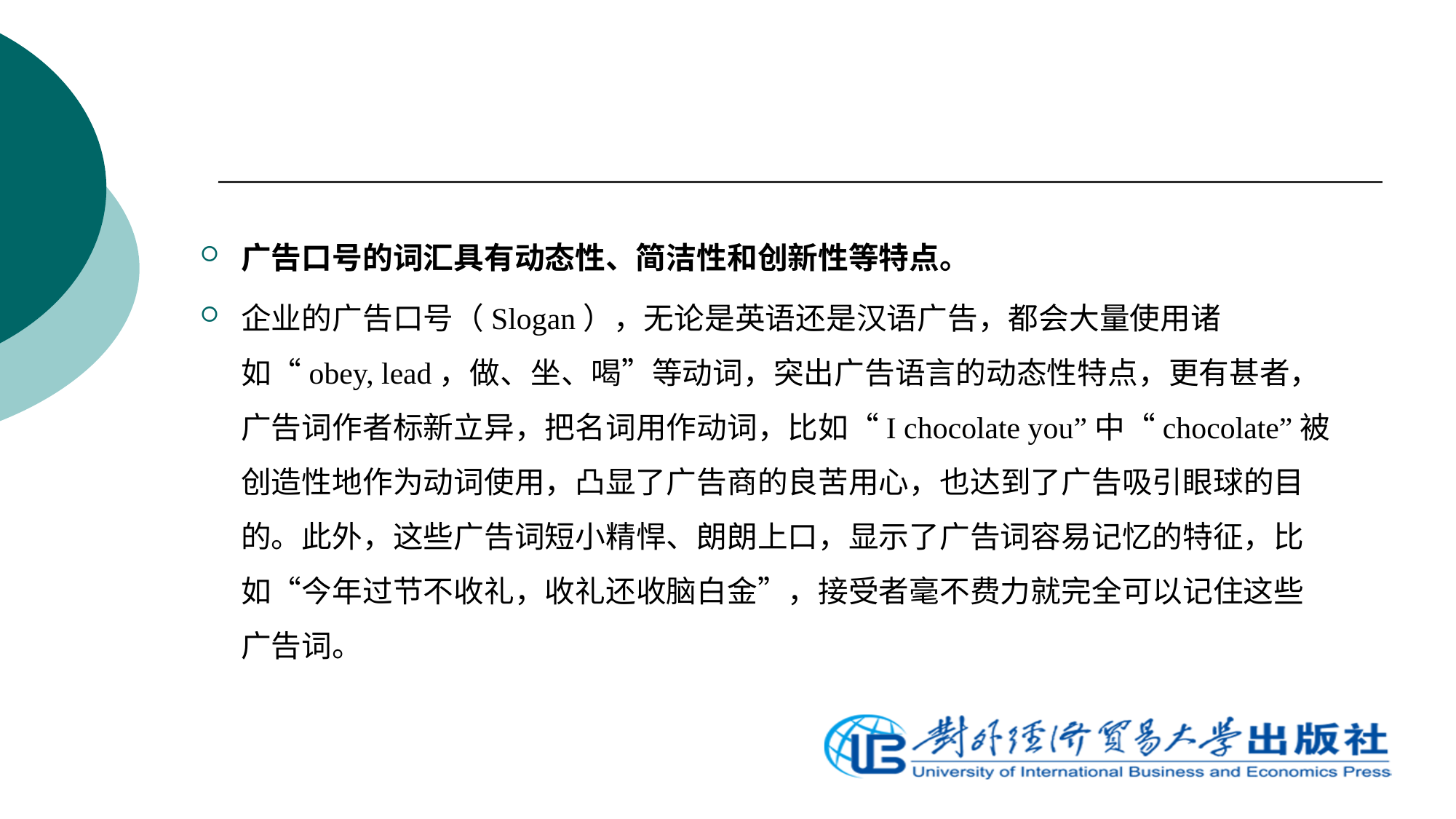

广告口号的词汇具有动态性、简洁性和创新性等特点。
企业的广告口号（Slogan），无论是英语还是汉语广告，都会大量使用诸如“obey, lead，做、坐、喝”等动词，突出广告语言的动态性特点，更有甚者，广告词作者标新立异，把名词用作动词，比如“I chocolate you”中“chocolate”被创造性地作为动词使用，凸显了广告商的良苦用心，也达到了广告吸引眼球的目的。此外，这些广告词短小精悍、朗朗上口，显示了广告词容易记忆的特征，比如“今年过节不收礼，收礼还收脑白金”，接受者毫不费力就完全可以记住这些广告词。